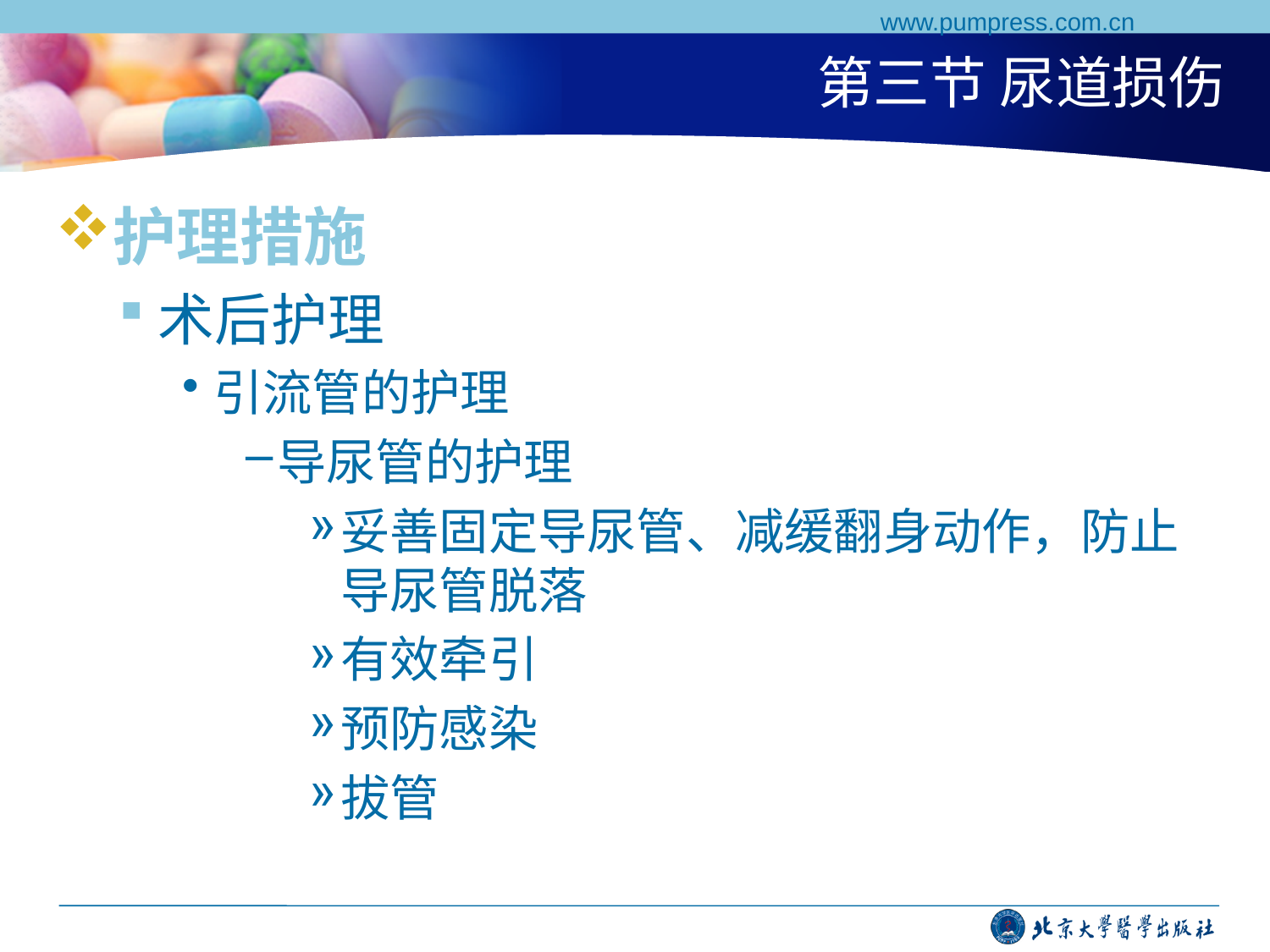

www.pumpress.com.cn
# 第三节 尿道损伤
护理措施
术后护理
引流管的护理
导尿管的护理
妥善固定导尿管、减缓翻身动作，防止导尿管脱落
有效牵引
预防感染
拔管